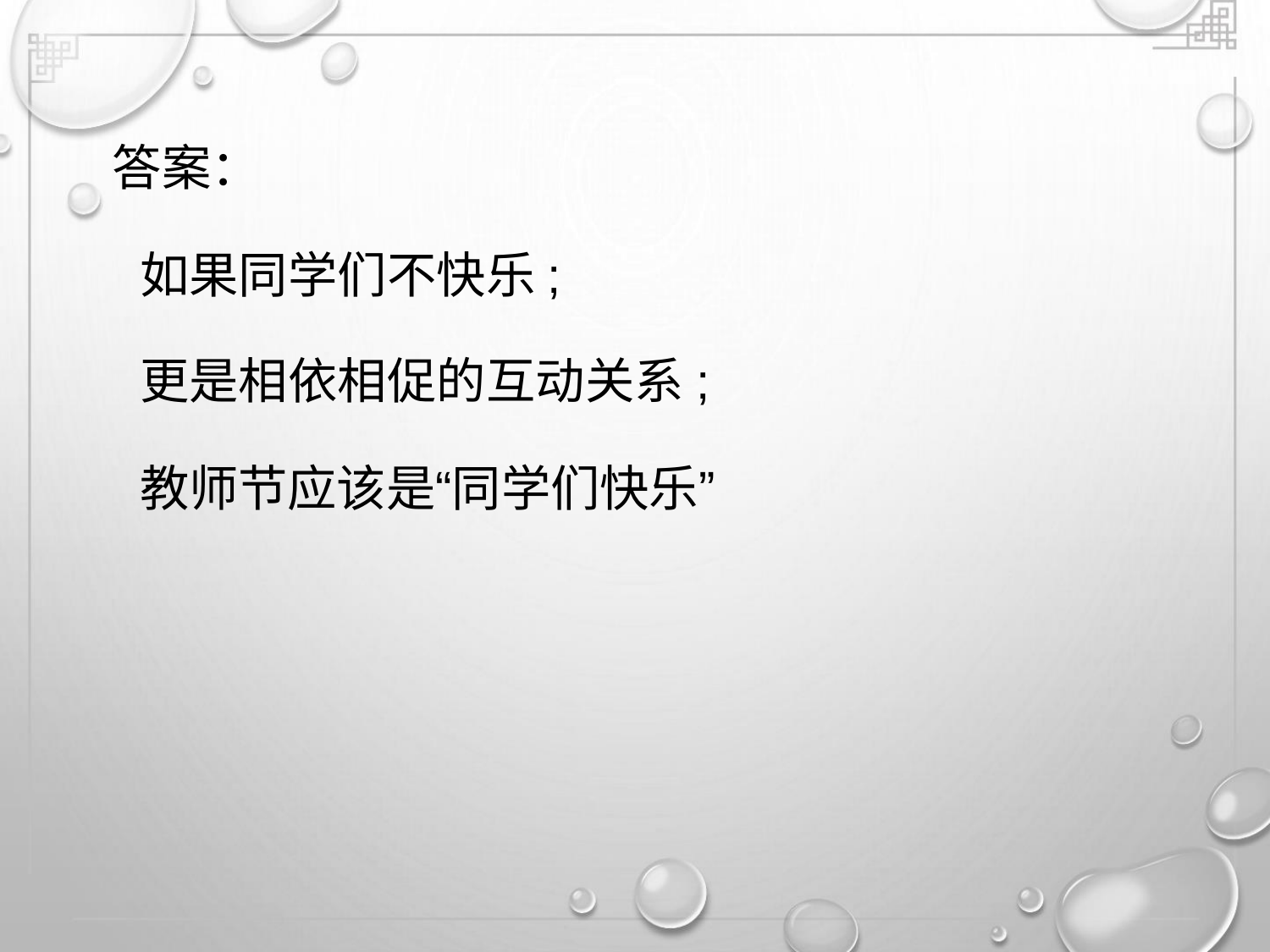

答案：
如果同学们不快乐;
更是相依相促的互动关系;
教师节应该是“同学们快乐”